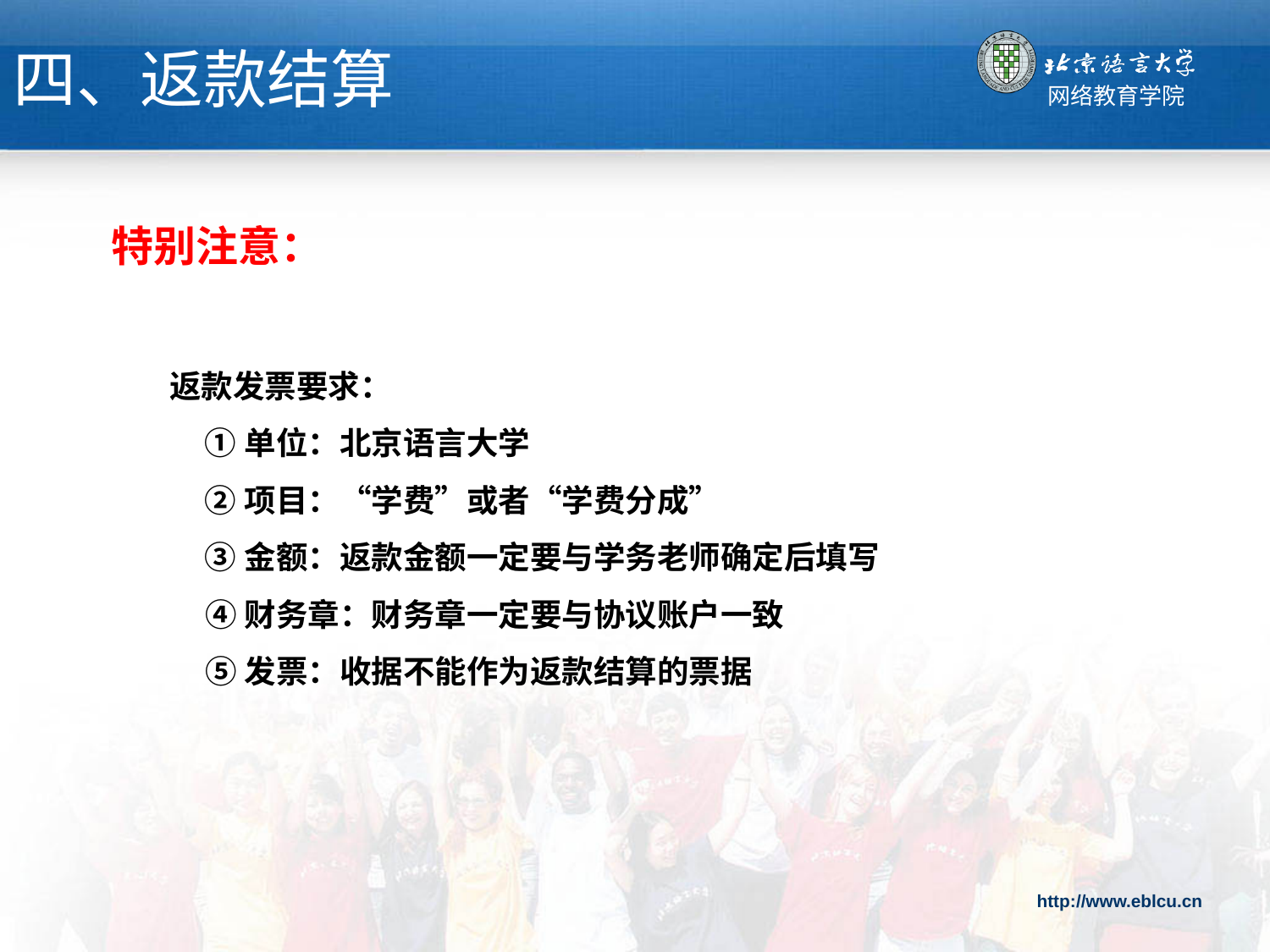

四、返款结算
特别注意：

       返款发票要求：
             ①单位：北京语言大学
             ②项目：“学费”或者“学费分成”
             ③金额：返款金额一定要与学务老师确定后填写
             ④财务章：财务章一定要与协议账户一致
             ⑤发票：收据不能作为返款结算的票据